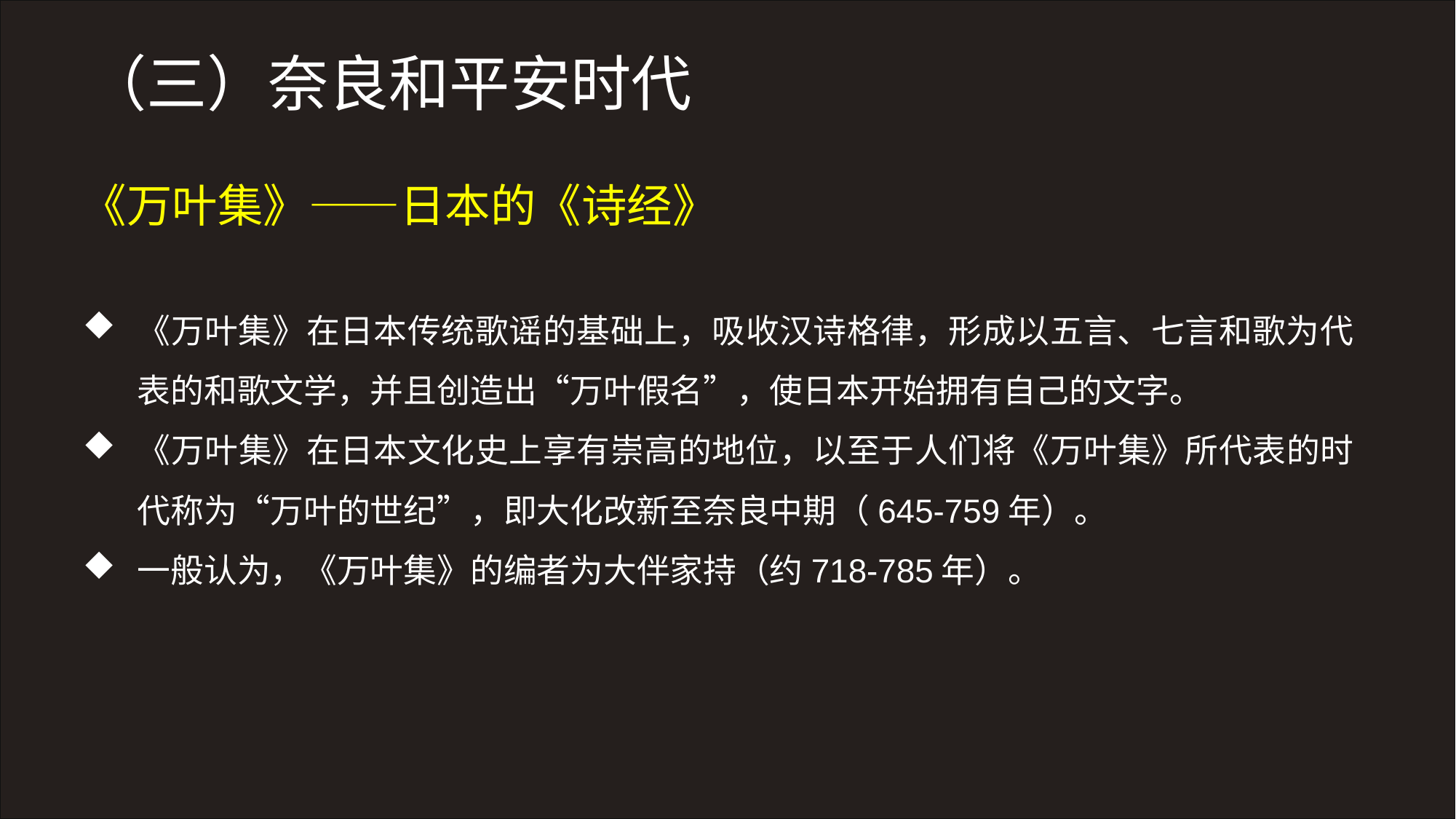

（三）奈良和平安时代
《万叶集》——日本的《诗经》
《万叶集》在日本传统歌谣的基础上，吸收汉诗格律，形成以五言、七言和歌为代表的和歌文学，并且创造出“万叶假名”，使日本开始拥有自己的文字。
《万叶集》在日本文化史上享有崇高的地位，以至于人们将《万叶集》所代表的时代称为“万叶的世纪”，即大化改新至奈良中期（645-759年）。
一般认为，《万叶集》的编者为大伴家持（约718-785年）。